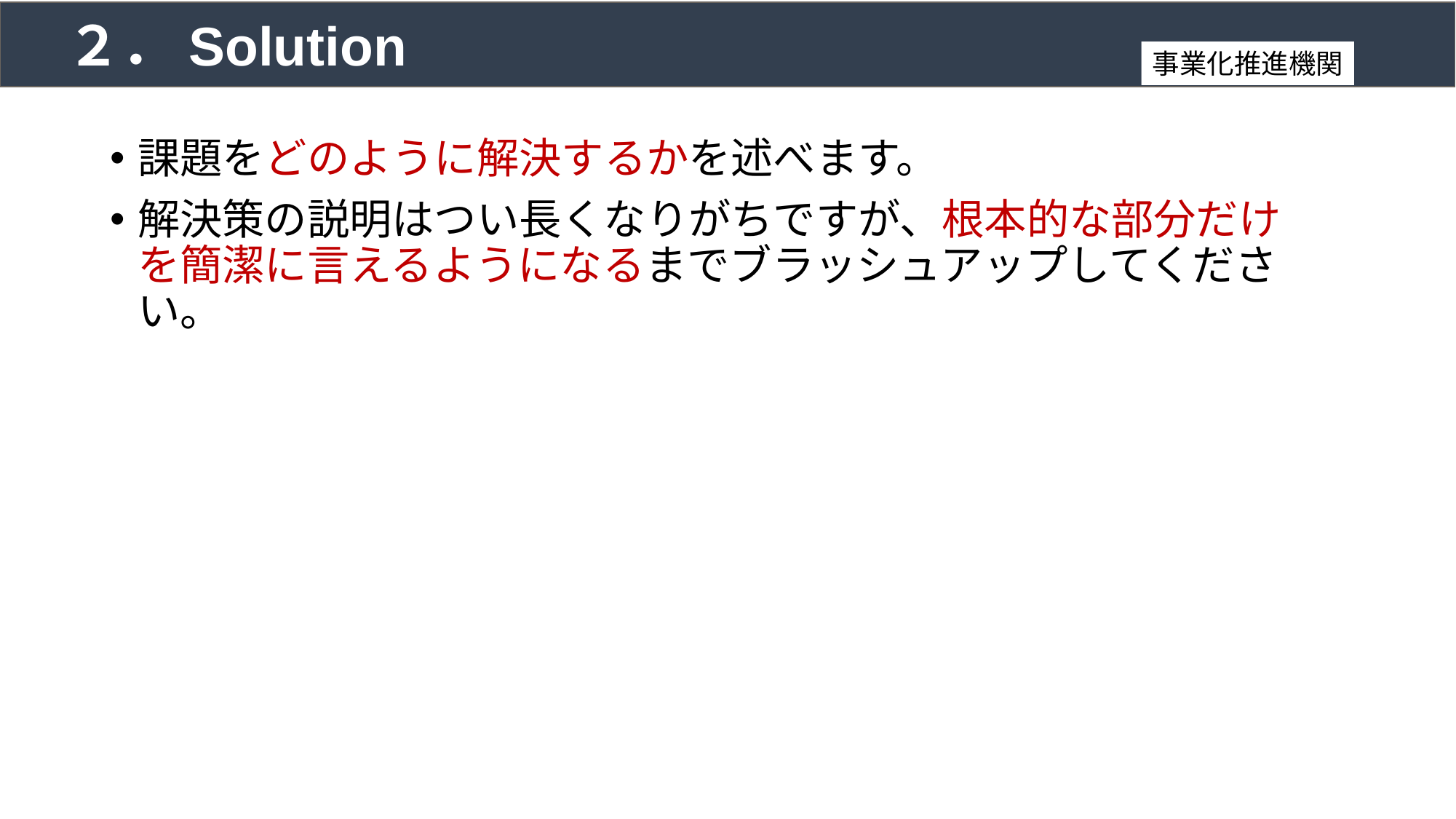

# ２．Solution
事業化推進機関
課題をどのように解決するかを述べます。
解決策の説明はつい長くなりがちですが、根本的な部分だけを簡潔に言えるようになるまでブラッシュアップしてください。